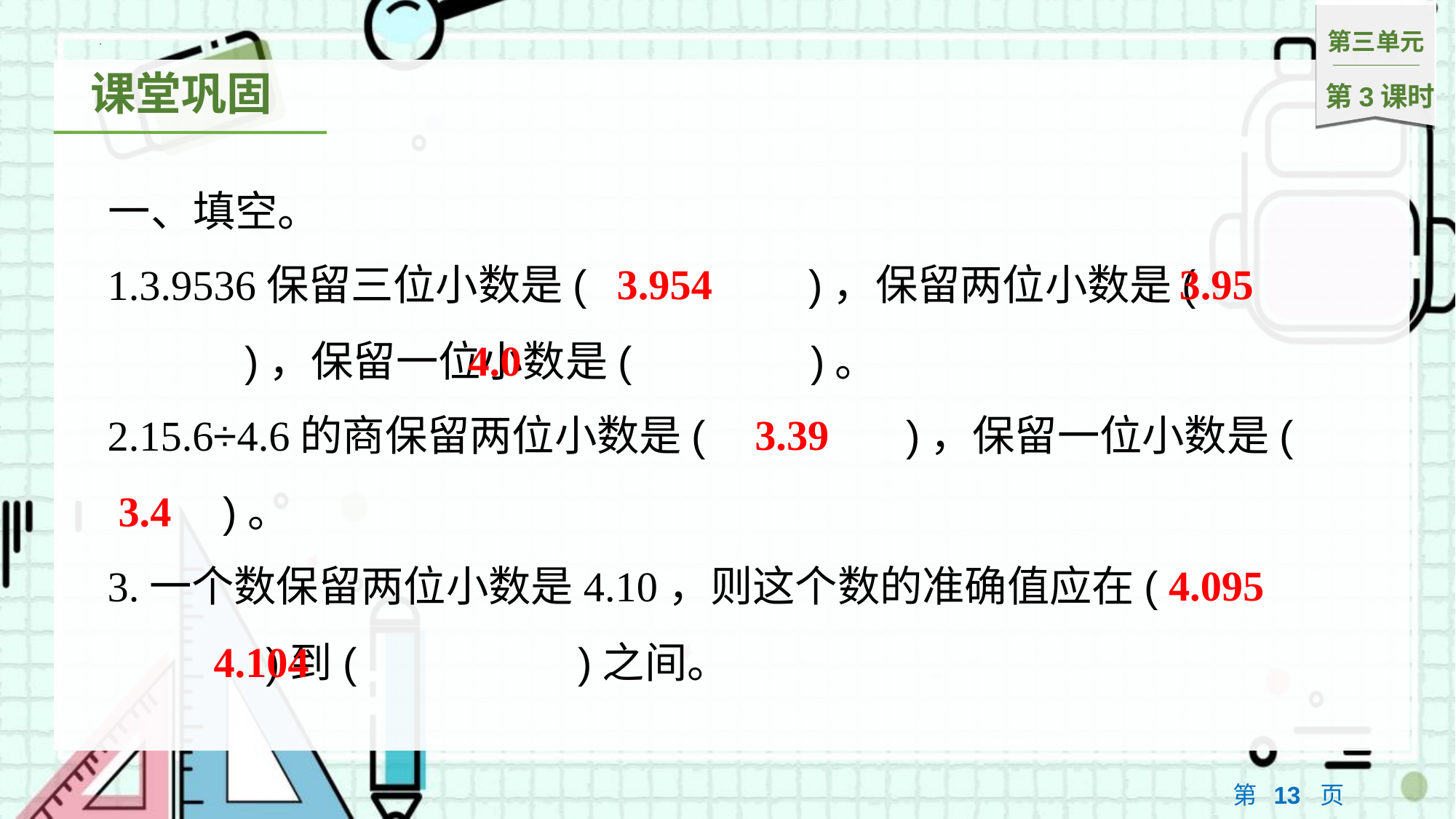

一、填空。
3.954
3.95
1.3.9536保留三位小数是(　3.954　)，保留两位小数是(　3.95　)，保留一位小数是(　4.0　)。
4.0
3.39
2.15.6÷4.6的商保留两位小数是(　3.39　)，保留一位小数是(　3.4　)。
3.4
4.095
3.一个数保留两位小数是4.10，则这个数的准确值应在(　4.095　)到(　4.104　)之间。
4.104